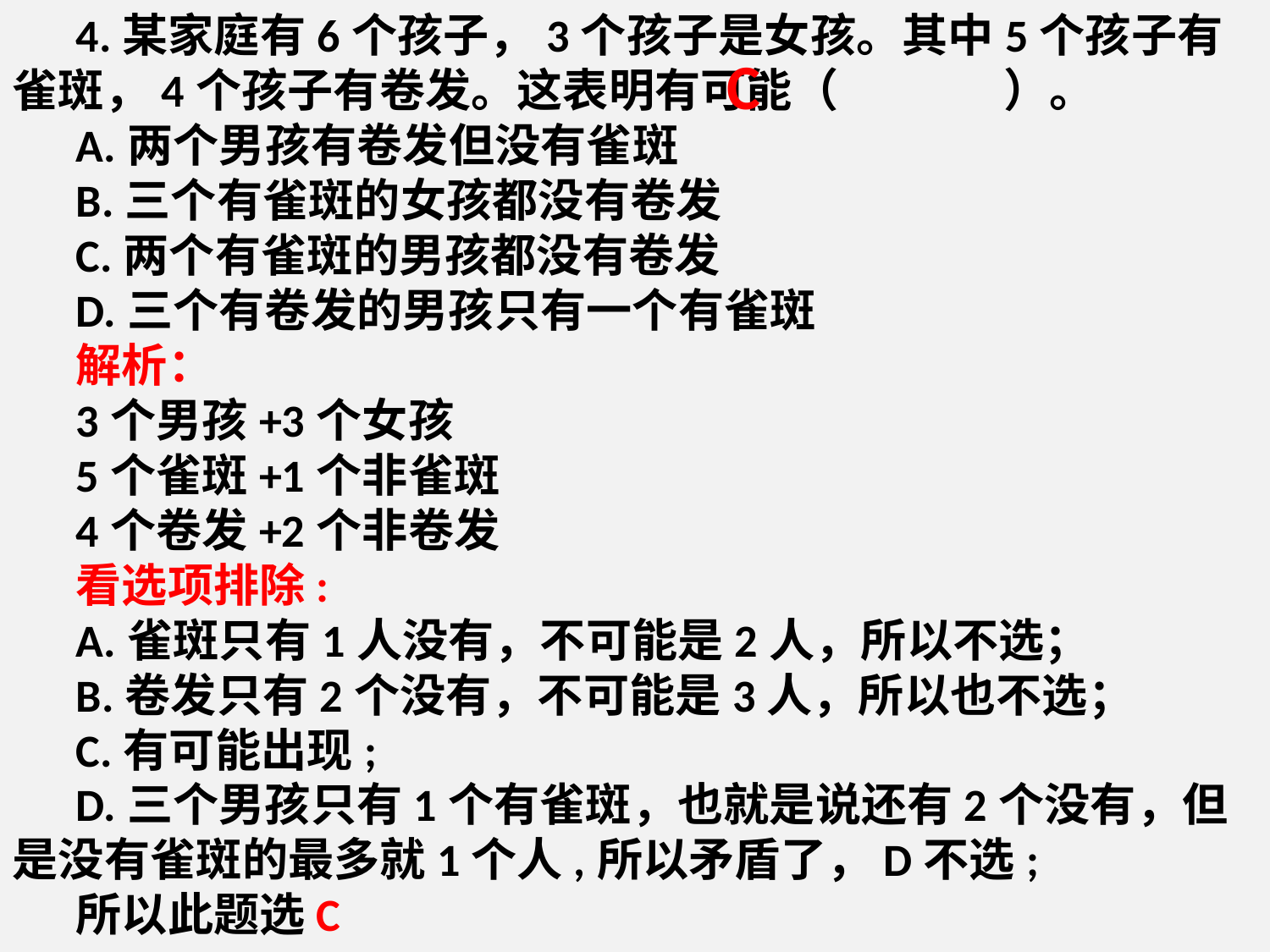

4.某家庭有6个孩子，3个孩子是女孩。其中5个孩子有雀斑，4个孩子有卷发。这表明有可能（             ）。
A.两个男孩有卷发但没有雀斑
B.三个有雀斑的女孩都没有卷发
C.两个有雀斑的男孩都没有卷发
D.三个有卷发的男孩只有一个有雀斑
解析：
3个男孩+3个女孩
5个雀斑+1个非雀斑
4个卷发+2个非卷发
看选项排除:
A.雀斑只有1人没有，不可能是2人，所以不选；
B.卷发只有2个没有，不可能是3人，所以也不选；
C.有可能出现;
D.三个男孩只有1个有雀斑，也就是说还有2个没有，但是没有雀斑的最多就1个人,所以矛盾了，D不选;
所以此题选C
C